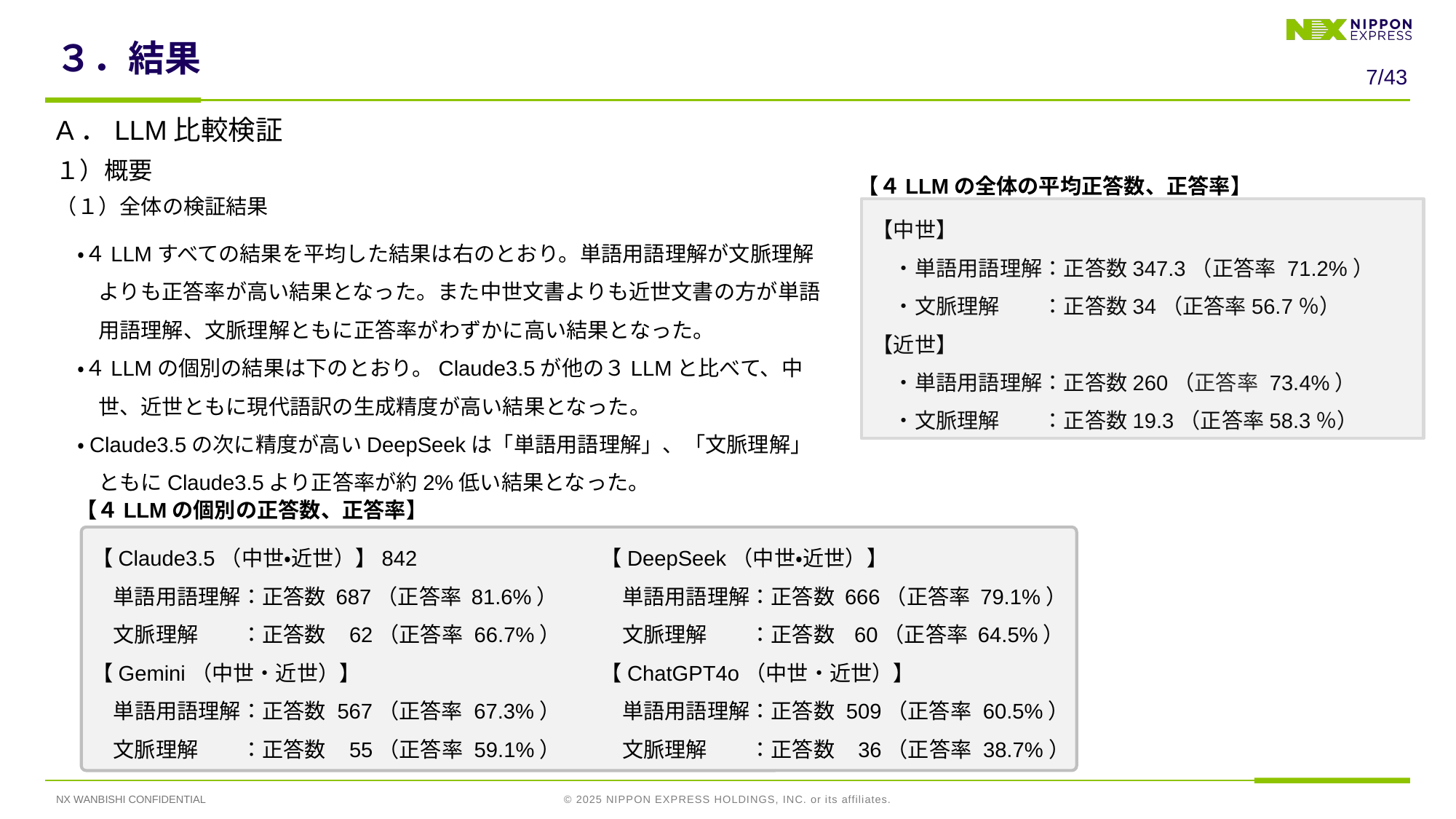

# ３．結果
7/43
A．LLM比較検証
１）概要
（１）全体の検証結果
　・４LLMすべての結果を平均した結果は右のとおり。単語用語理解が文脈理解よりも正答率が高い結果となった。また中世文書よりも近世文書の方が単語用語理解、文脈理解ともに正答率がわずかに高い結果となった。
　・４LLMの個別の結果は下のとおり。Claude3.5が他の３LLMと比べて、中世、近世ともに現代語訳の生成精度が高い結果となった。
　・Claude3.5の次に精度が高いDeepSeekは「単語用語理解」、「文脈理解」ともにClaude3.5より正答率が約2%低い結果となった。
【４LLMの全体の平均正答数、正答率】
【中世】
　・単語用語理解：正答数347.3（正答率 71.2%）
　・文脈理解　　：正答数34（正答率56.7％）
【近世】
　・単語用語理解：正答数260（正答率 73.4%）
　・文脈理解　　：正答数19.3（正答率58.3％）
【４LLMの個別の正答数、正答率】
【Claude3.5（中世・近世）】842
　単語用語理解：正答数 687（正答率 81.6%）
　文脈理解　　：正答数   62（正答率 66.7%）
【Gemini（中世・近世）】
　単語用語理解：正答数 567（正答率 67.3%）
　文脈理解　　：正答数   55（正答率 59.1%）
【DeepSeek（中世・近世）】
　単語用語理解：正答数 666（正答率 79.1%）
　文脈理解　　：正答数   60（正答率 64.5%）
【ChatGPT4o（中世・近世）】
　単語用語理解：正答数 509（正答率 60.5%）
　文脈理解　　：正答数   36（正答率 38.7%）

NX WANBISHI CONFIDENTIAL